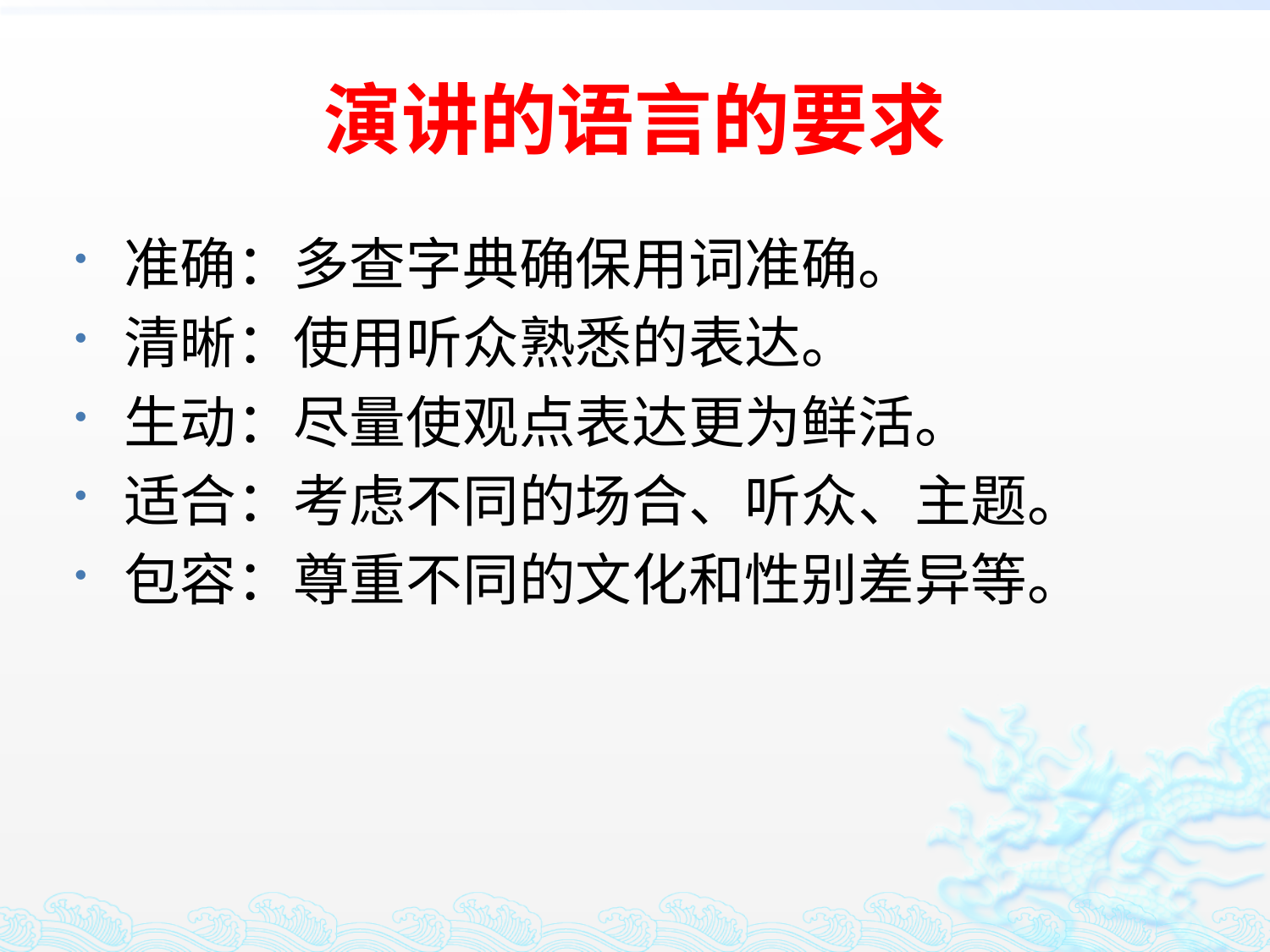

# 演讲的语言的要求
准确：多查字典确保用词准确。
清晰：使用听众熟悉的表达。
生动：尽量使观点表达更为鲜活。
适合：考虑不同的场合、听众、主题。
包容：尊重不同的文化和性别差异等。